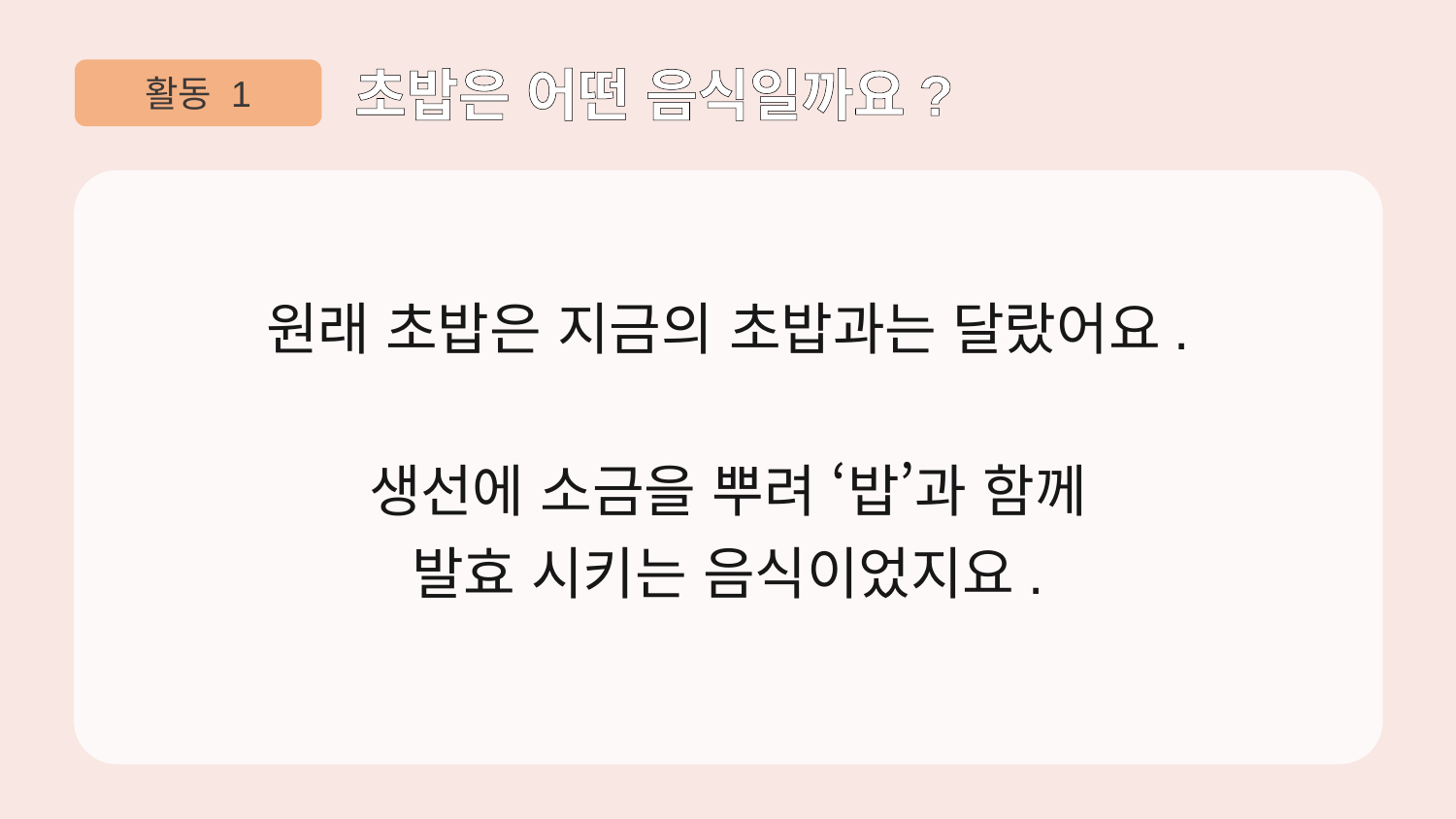

활동 1
초밥은 어떤 음식일까요?
원래 초밥은 지금의 초밥과는 달랐어요.

생선에 소금을 뿌려 ‘밥’과 함께
발효 시키는 음식이었지요.